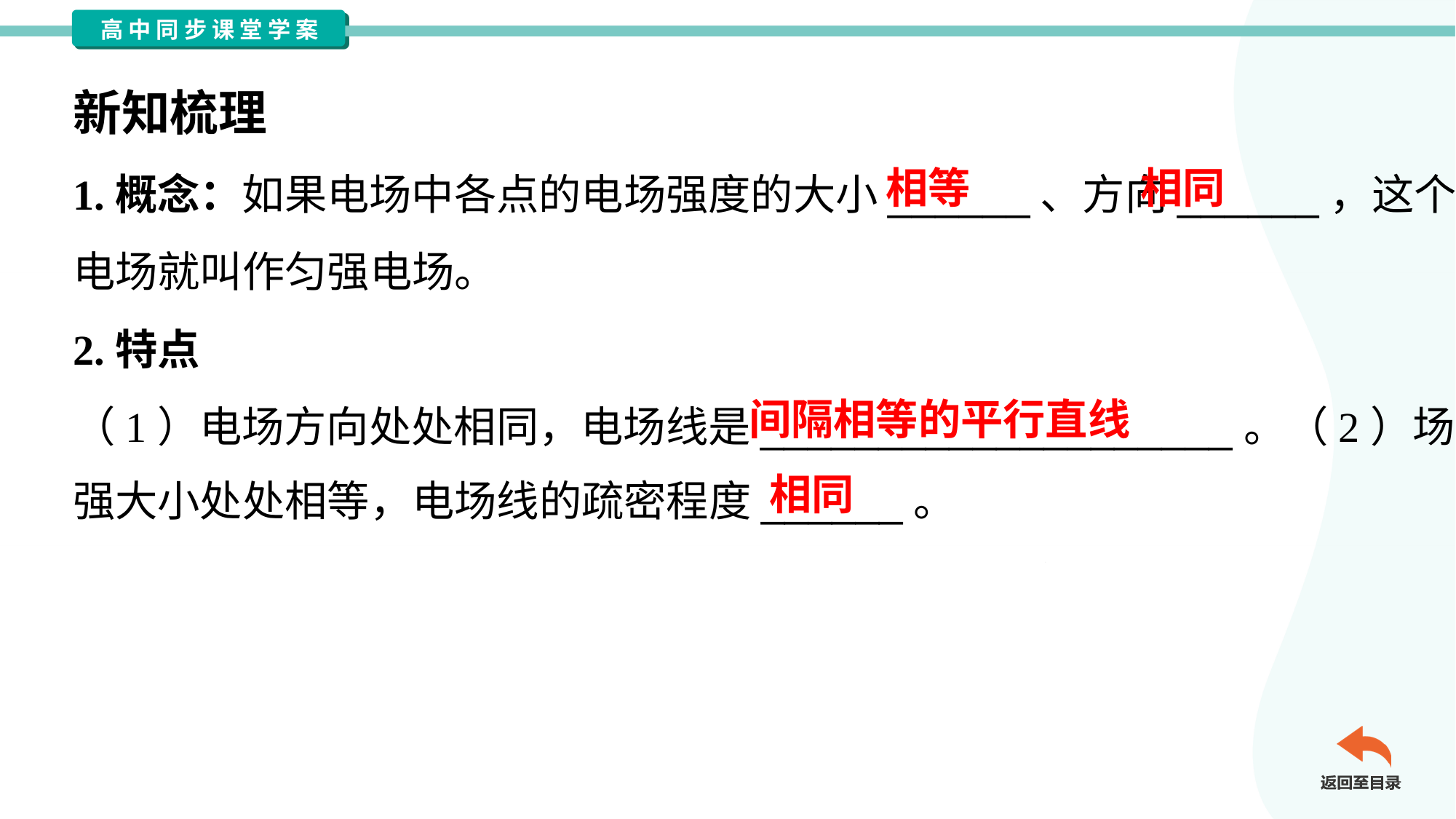

新知梳理
相等
相同
1.概念：如果电场中各点的电场强度的大小______、方向______，这个
电场就叫作匀强电场。
2.特点
（1）电场方向处处相同，电场线是____________________。（2）场
强大小处处相等，电场线的疏密程度______。
间隔相等的平行直线
相同